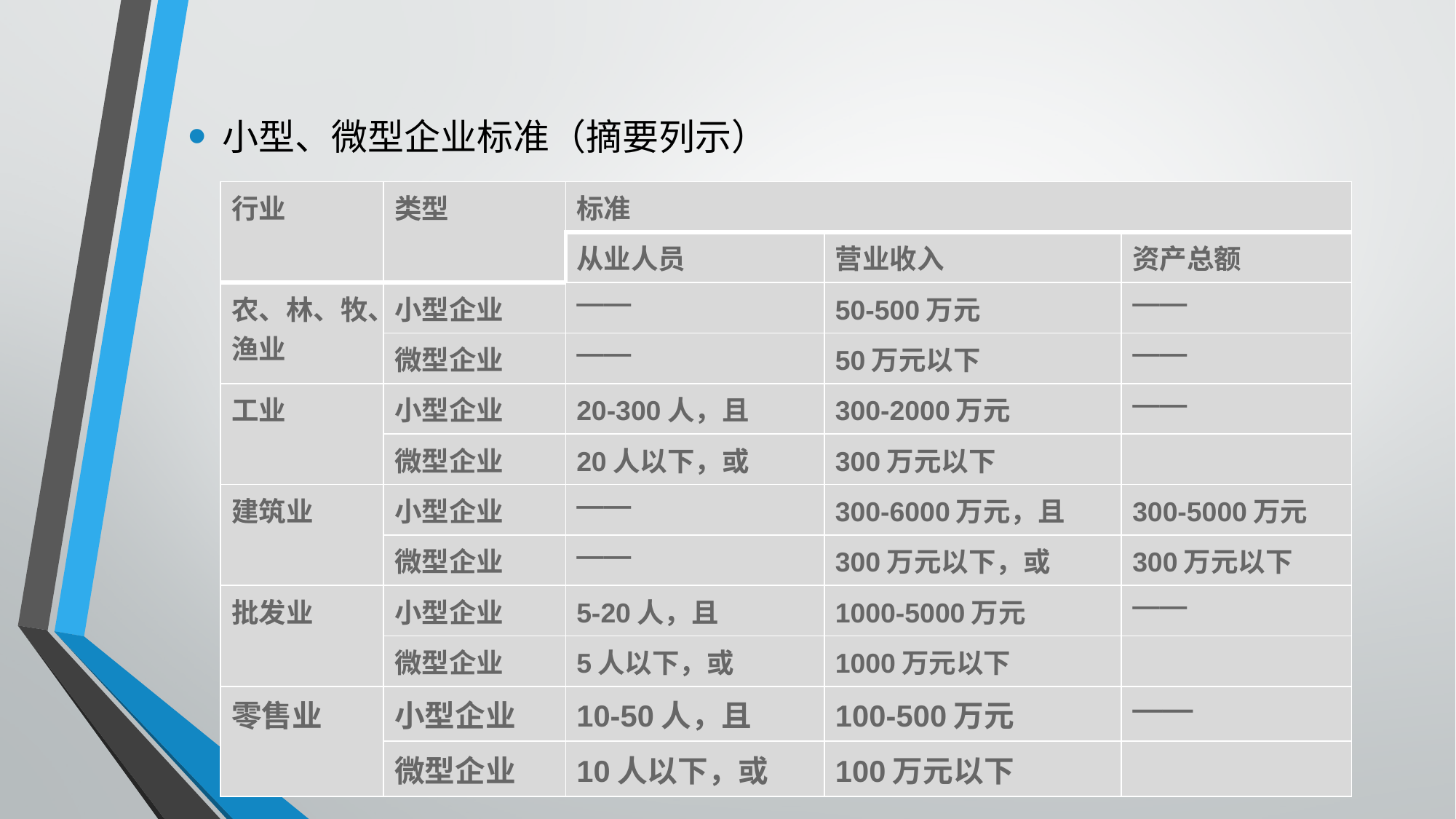

小型、微型企业标准（摘要列示）

| 行业 | 类型 | 标准 |  |  |
| --- | --- | --- | --- | --- |
|  |  | 从业人员 | 营业收入 | 资产总额 |
| 农、林、牧、渔业 | 小型企业 | —— | 50-500万元 | —— |
|  | 微型企业 | —— | 50万元以下 | —— |
| 工业 | 小型企业 | 20-300人，且 | 300-2000万元 | —— |
|  | 微型企业 | 20人以下，或 | 300万元以下 |  |
| 建筑业 | 小型企业 | —— | 300-6000万元，且 | 300-5000万元 |
|  | 微型企业 | —— | 300万元以下，或 | 300万元以下 |
| 批发业 | 小型企业 | 5-20人，且 | 1000-5000万元 | —— |
|  | 微型企业 | 5人以下，或 | 1000万元以下 |  |
| 零售业 | 小型企业 | 10-50人，且 | 100-500万元 | —— |
|  | 微型企业 | 10人以下，或 | 100万元以下 |  |